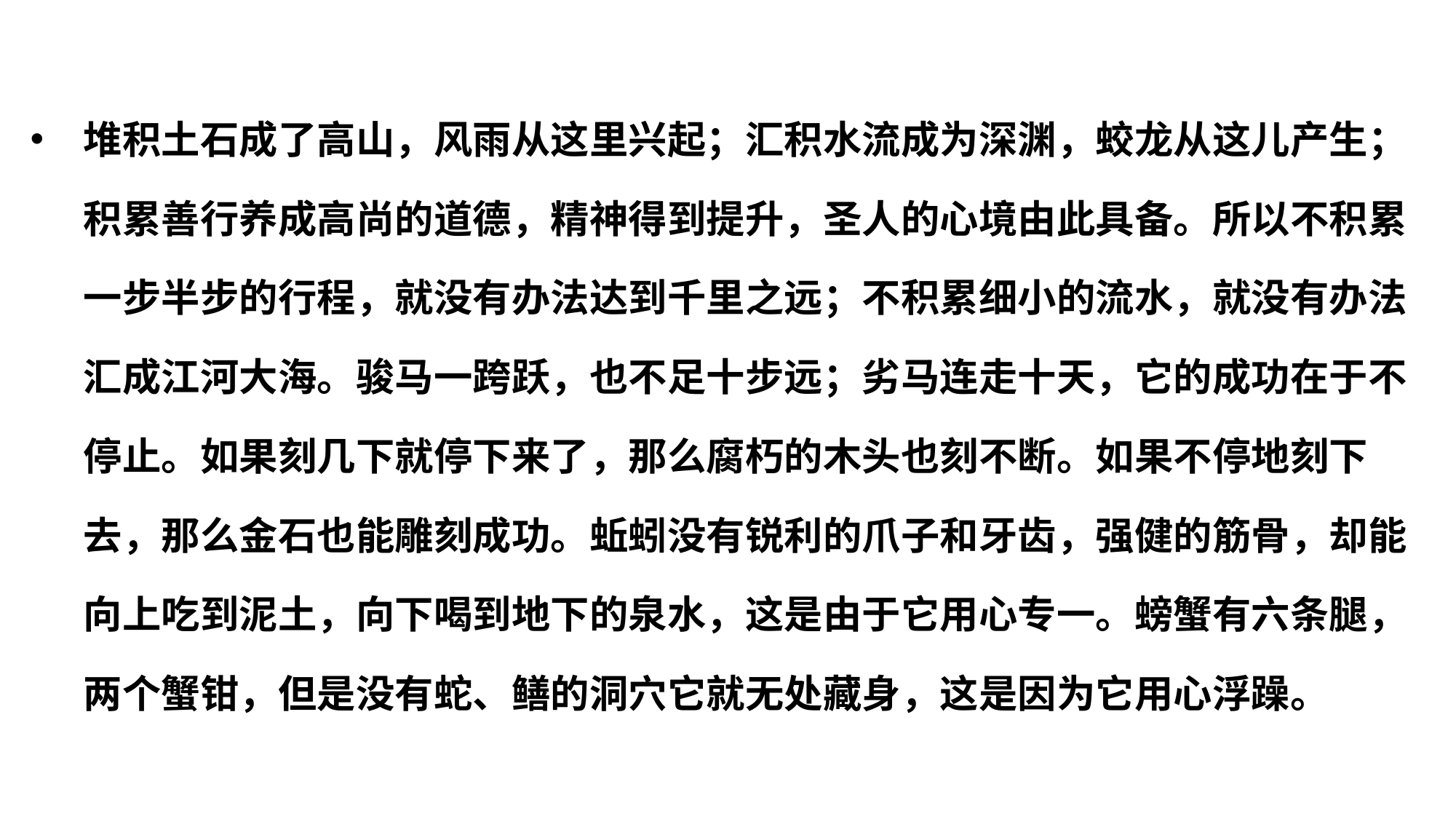

堆积土石成了高山，风雨从这里兴起；汇积水流成为深渊，蛟龙从这儿产生；积累善行养成高尚的道德，精神得到提升，圣人的心境由此具备。所以不积累一步半步的行程，就没有办法达到千里之远；不积累细小的流水，就没有办法汇成江河大海。骏马一跨跃，也不足十步远；劣马连走十天，它的成功在于不停止。如果刻几下就停下来了，那么腐朽的木头也刻不断。如果不停地刻下去，那么金石也能雕刻成功。蚯蚓没有锐利的爪子和牙齿，强健的筋骨，却能向上吃到泥土，向下喝到地下的泉水，这是由于它用心专一。螃蟹有六条腿，两个蟹钳，但是没有蛇、鳝的洞穴它就无处藏身，这是因为它用心浮躁。